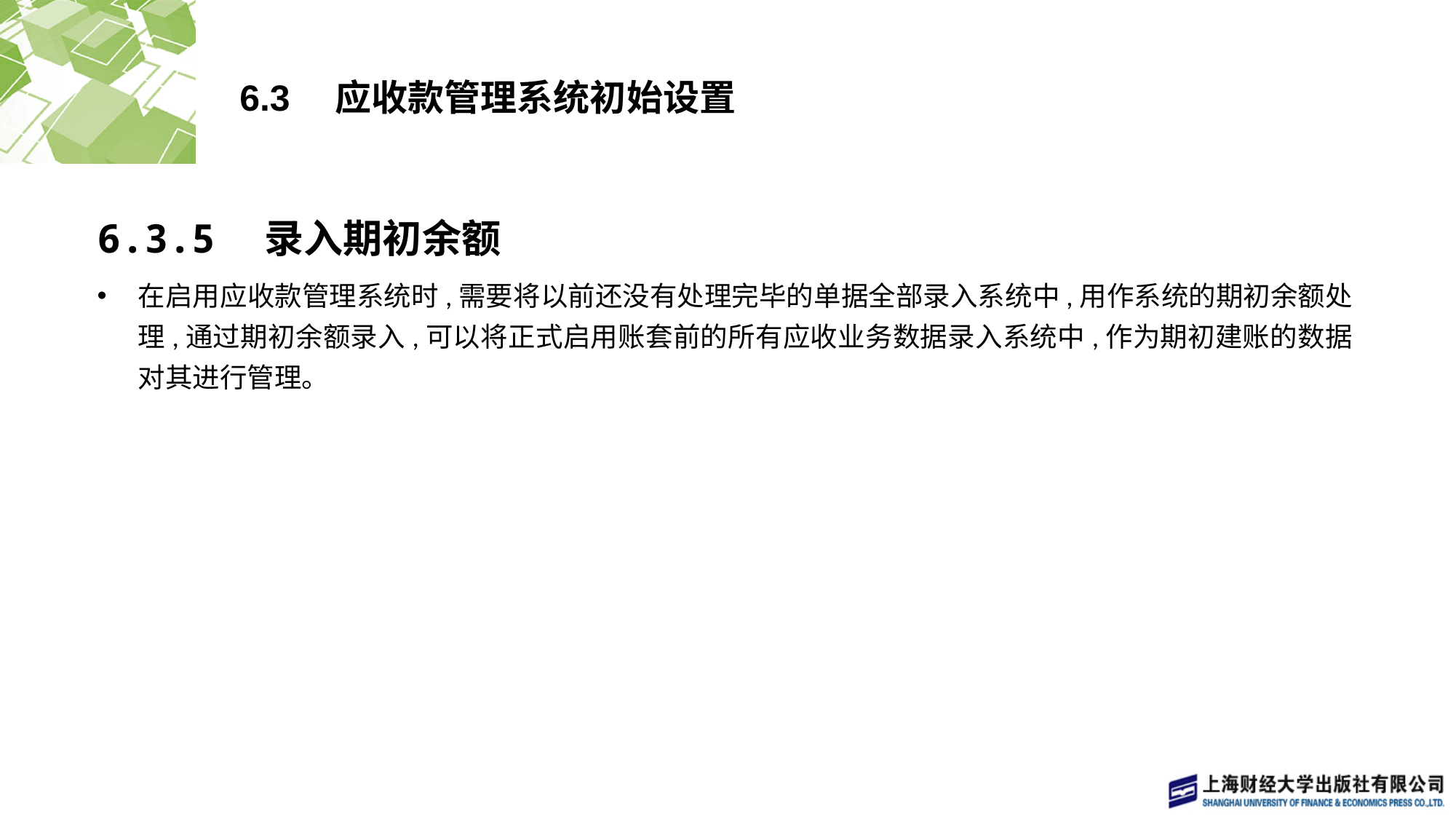

# 6.3　应收款管理系统初始设置
6.3.5　录入期初余额
在启用应收款管理系统时,需要将以前还没有处理完毕的单据全部录入系统中,用作系统的期初余额处理,通过期初余额录入,可以将正式启用账套前的所有应收业务数据录入系统中,作为期初建账的数据对其进行管理。